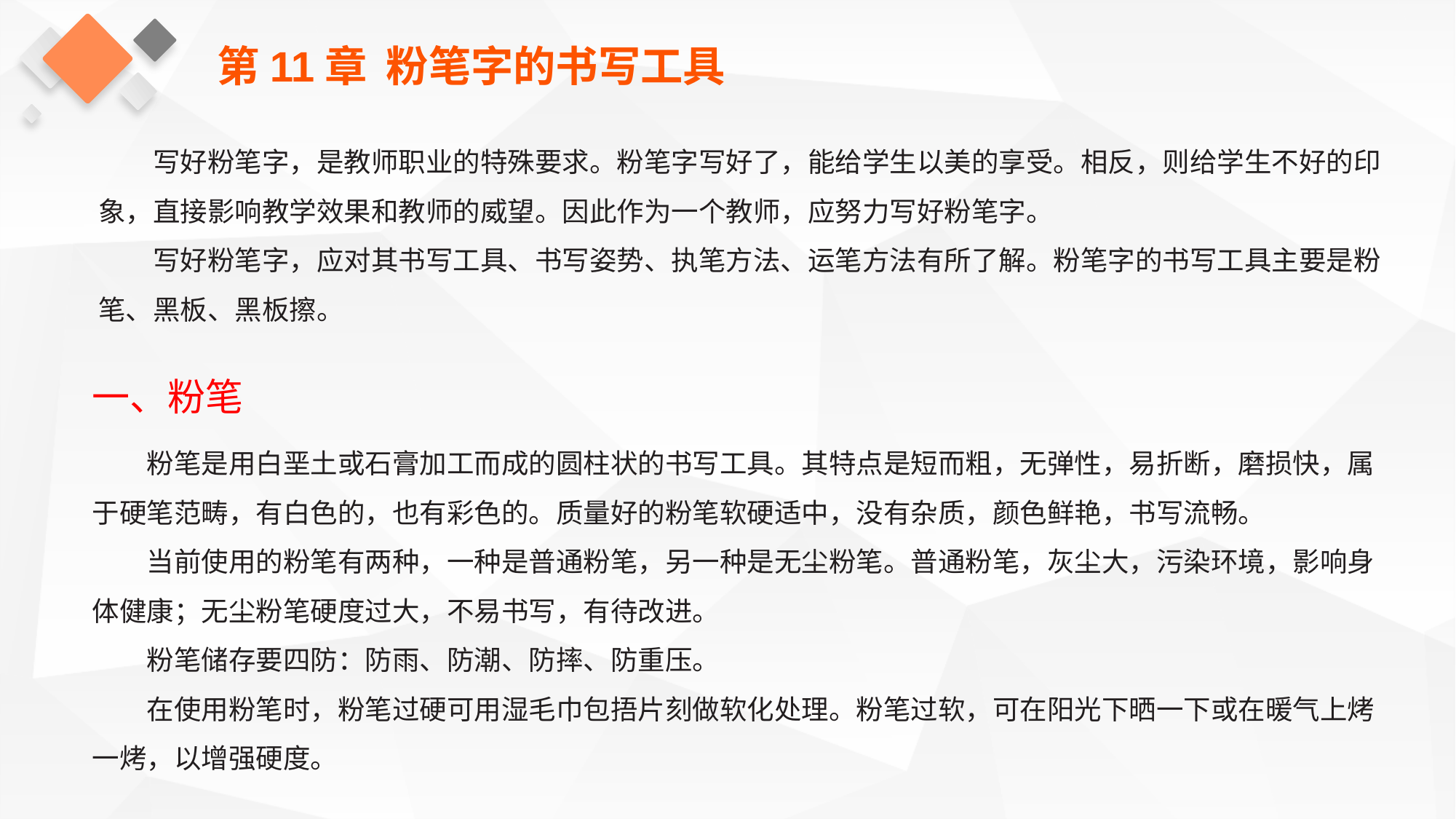

第11章  粉笔字的书写工具
写好粉笔字，是教师职业的特殊要求。粉笔字写好了，能给学生以美的享受。相反，则给学生不好的印象，直接影响教学效果和教师的威望。因此作为一个教师，应努力写好粉笔字。
写好粉笔字，应对其书写工具、书写姿势、执笔方法、运笔方法有所了解。粉笔字的书写工具主要是粉笔、黑板、黑板擦。
一、粉笔
粉笔是用白垩土或石膏加工而成的圆柱状的书写工具。其特点是短而粗，无弹性，易折断，磨损快，属于硬笔范畴，有白色的，也有彩色的。质量好的粉笔软硬适中，没有杂质，颜色鲜艳，书写流畅。
当前使用的粉笔有两种，一种是普通粉笔，另一种是无尘粉笔。普通粉笔，灰尘大，污染环境，影响身体健康；无尘粉笔硬度过大，不易书写，有待改进。
粉笔储存要四防：防雨、防潮、防摔、防重压。
在使用粉笔时，粉笔过硬可用湿毛巾包捂片刻做软化处理。粉笔过软，可在阳光下晒一下或在暖气上烤一烤，以增强硬度。